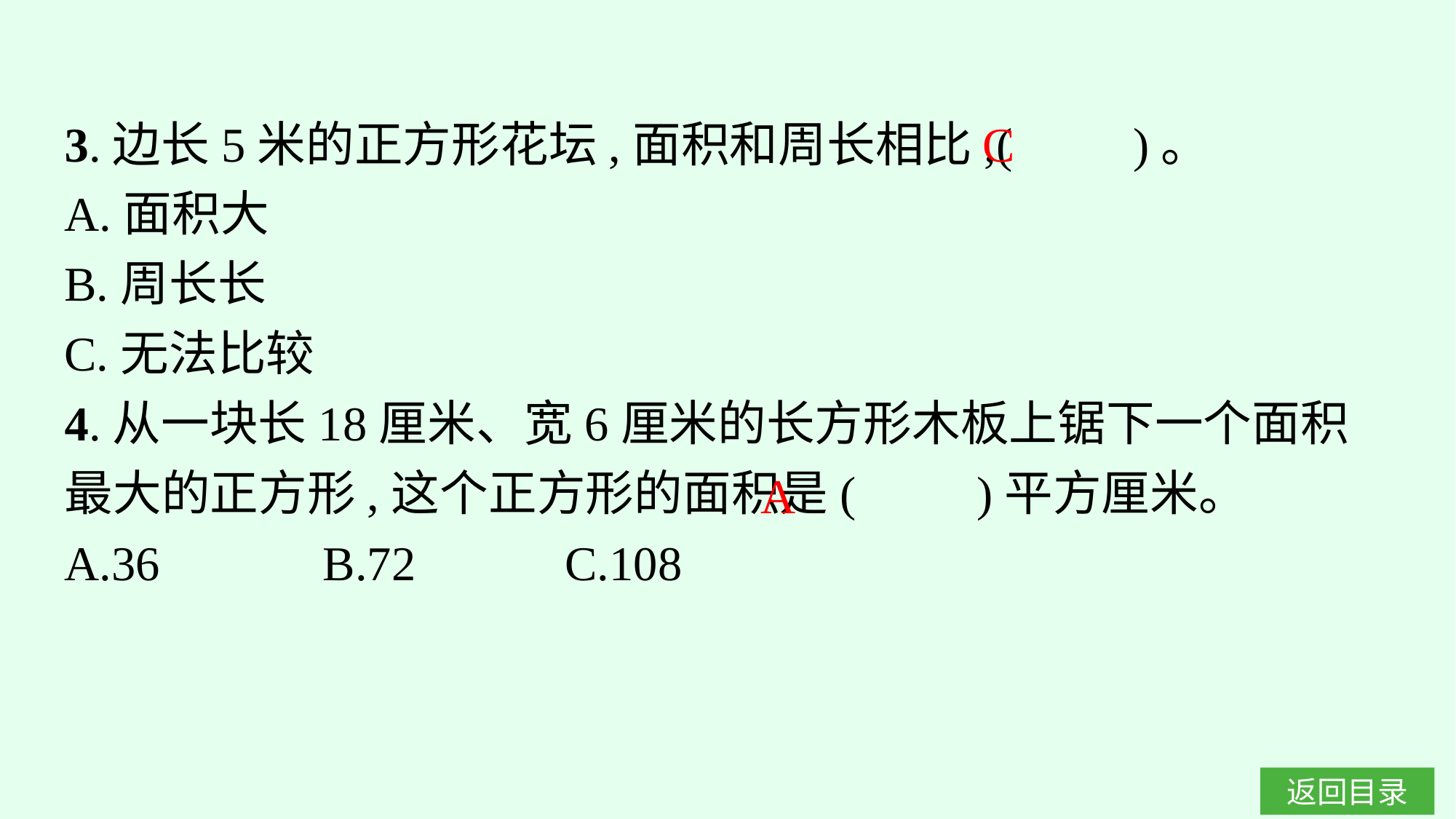

3.边长5米的正方形花坛,面积和周长相比,(　　)。
A.面积大
B.周长长
C.无法比较
4.从一块长18厘米、宽6厘米的长方形木板上锯下一个面积最大的正方形,这个正方形的面积是(　　)平方厘米。
A.36		B.72		C.108
C
A